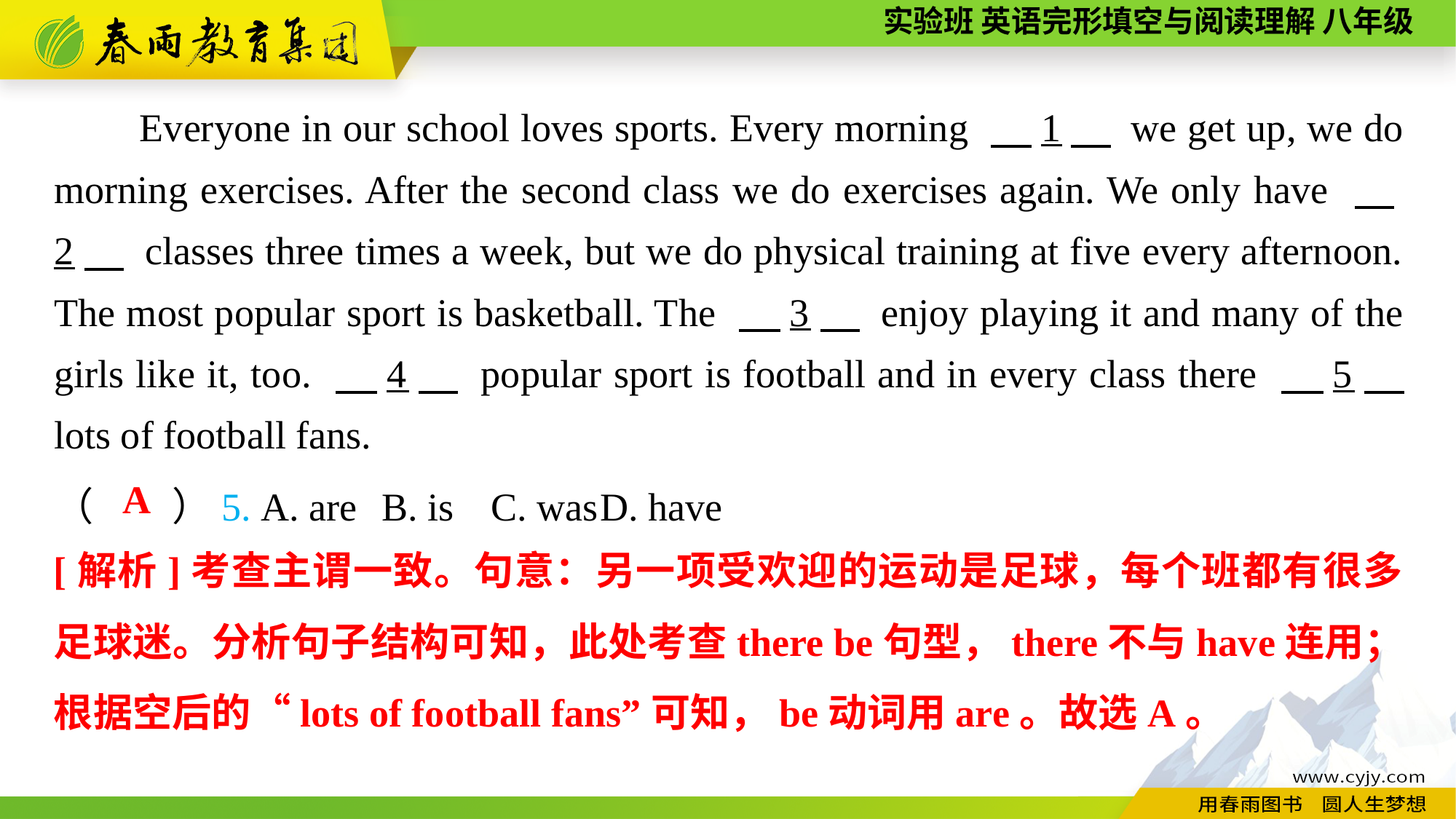

Everyone in our school loves sports. Every morning 　1　 we get up, we do morning exercises. After the second class we do exercises again. We only have 　2　 classes three times a week, but we do physical training at five every afternoon. The most popular sport is basketball. The 　3　 enjoy playing it and many of the girls like it, too. 　4　 popular sport is football and in every class there 　5　 lots of football fans.
（　　）5. A. are	B. is	C. was	D. have
A
[解析]考查主谓一致。句意：另一项受欢迎的运动是足球，每个班都有很多足球迷。分析句子结构可知，此处考查there be句型，there不与have连用；根据空后的“lots of football fans”可知，be动词用are。故选A。